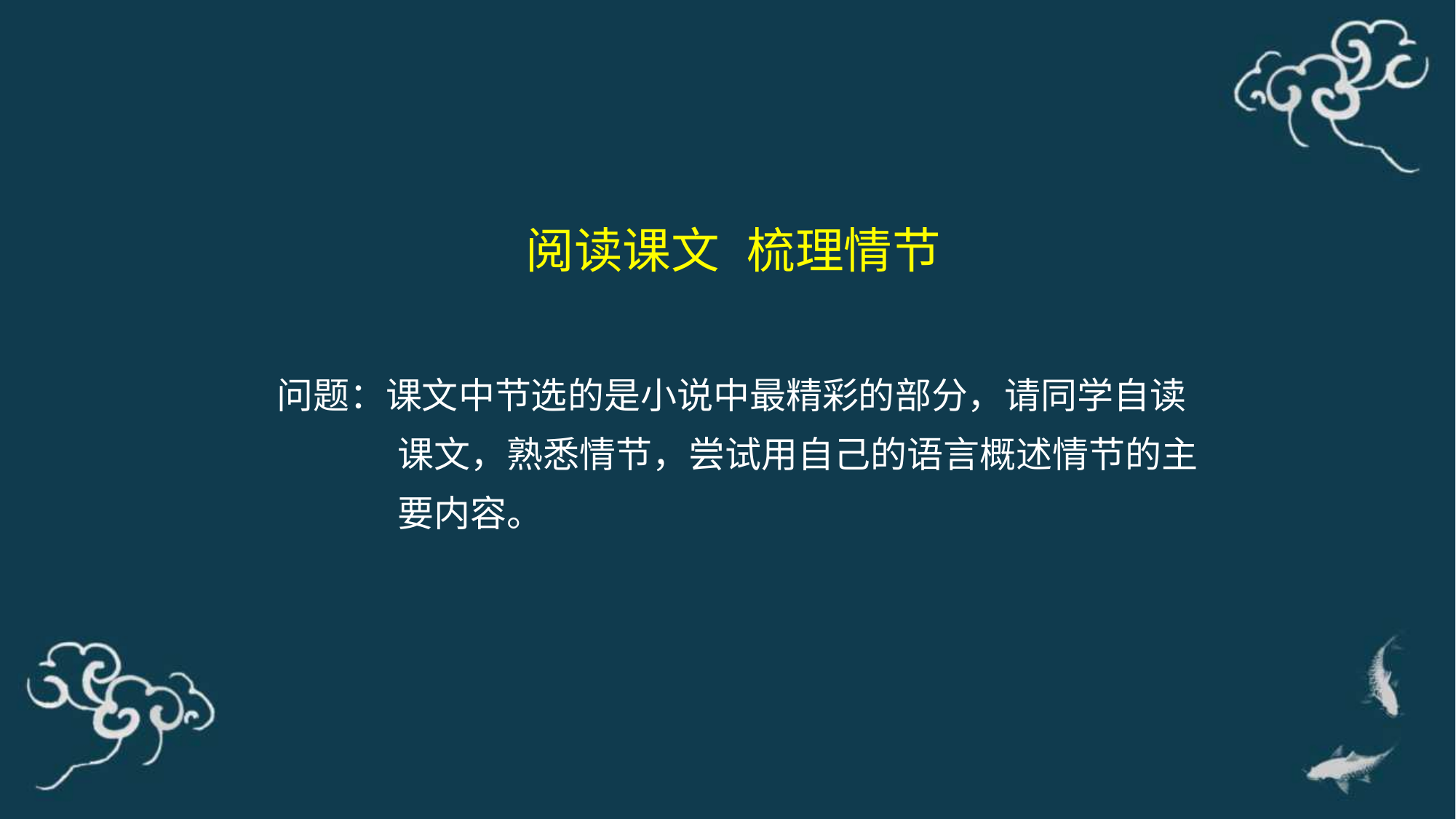

阅读课文  梳理情节
问题：课文中节选的是小说中最精彩的部分，请同学自读
           课文，熟悉情节，尝试用自己的语言概述情节的主
           要内容。